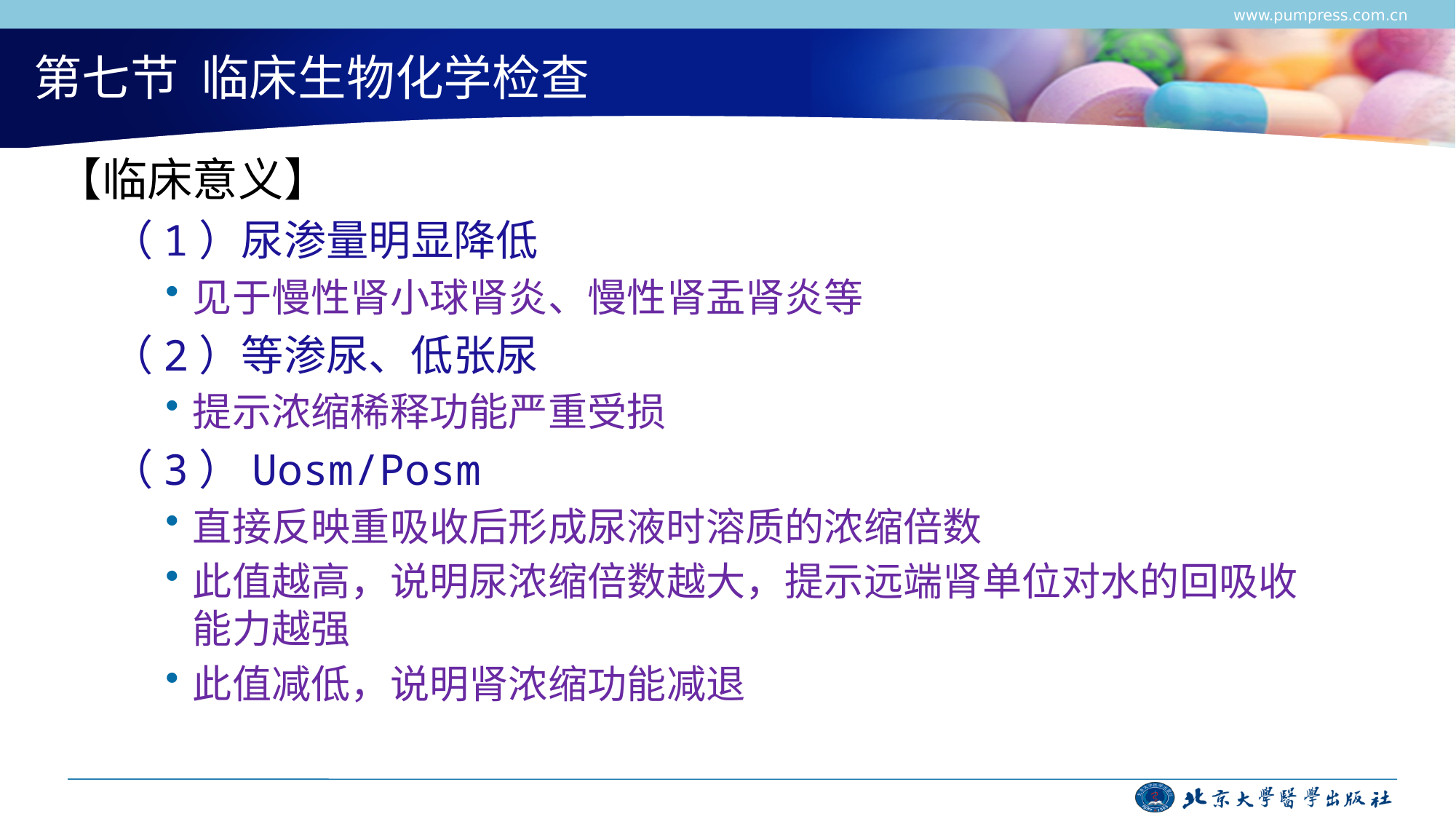

www.pumpress.com.cn
# 第七节  临床生物化学检查
【临床意义】
（1）尿渗量明显降低
见于慢性肾小球肾炎、慢性肾盂肾炎等
（2）等渗尿、低张尿
提示浓缩稀释功能严重受损
（3）Uosm/Posm
直接反映重吸收后形成尿液时溶质的浓缩倍数
此值越高，说明尿浓缩倍数越大，提示远端肾单位对水的回吸收能力越强
此值减低，说明肾浓缩功能减退